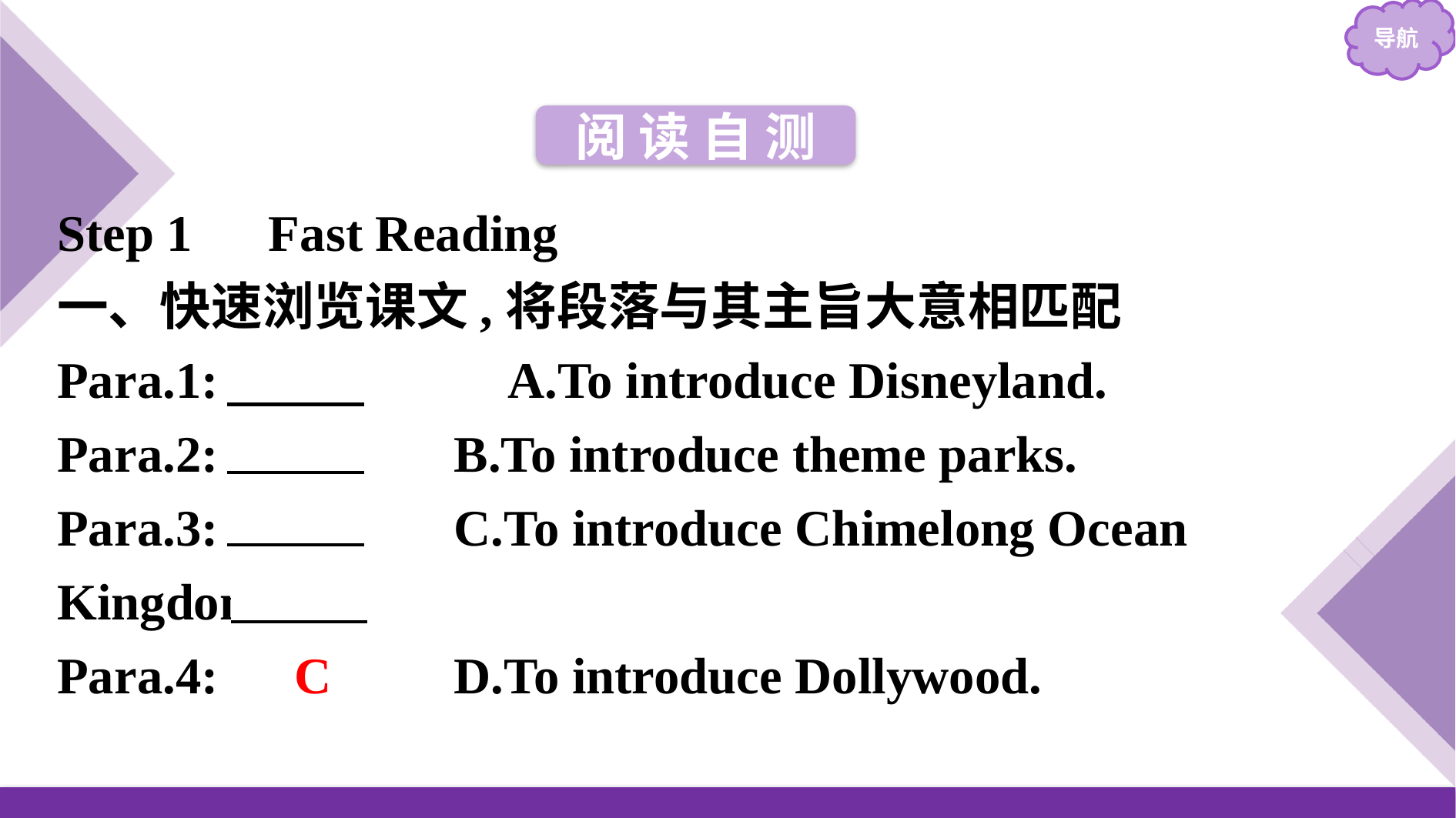

阅 读 自 测
Step 1　Fast Reading
一、快速浏览课文,将段落与其主旨大意相匹配
Para.1:　B　　　A.To introduce Disneyland.
Para.2:　A 	B.To introduce theme parks.
Para.3:　D 	C.To introduce Chimelong Ocean Kingdom.
Para.4:　C 	D.To introduce Dollywood.